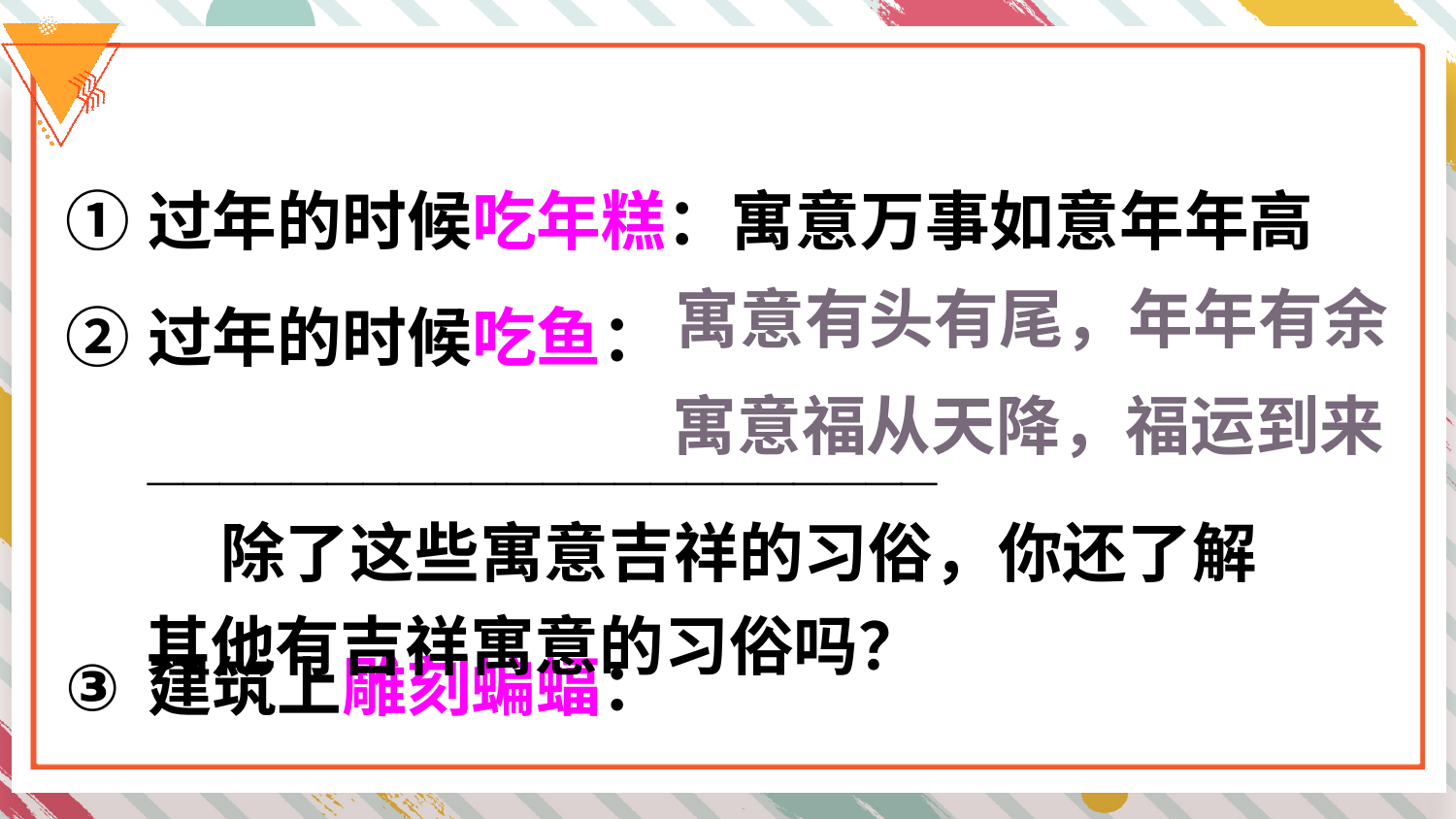

过年的时候吃年糕：寓意万事如意年年高
过年的时候吃鱼：______________________
建筑上雕刻蝙蝠：______________________
寓意有头有尾，年年有余
寓意福从天降，福运到来
    除了这些寓意吉祥的习俗，你还了解其他有吉祥寓意的习俗吗？